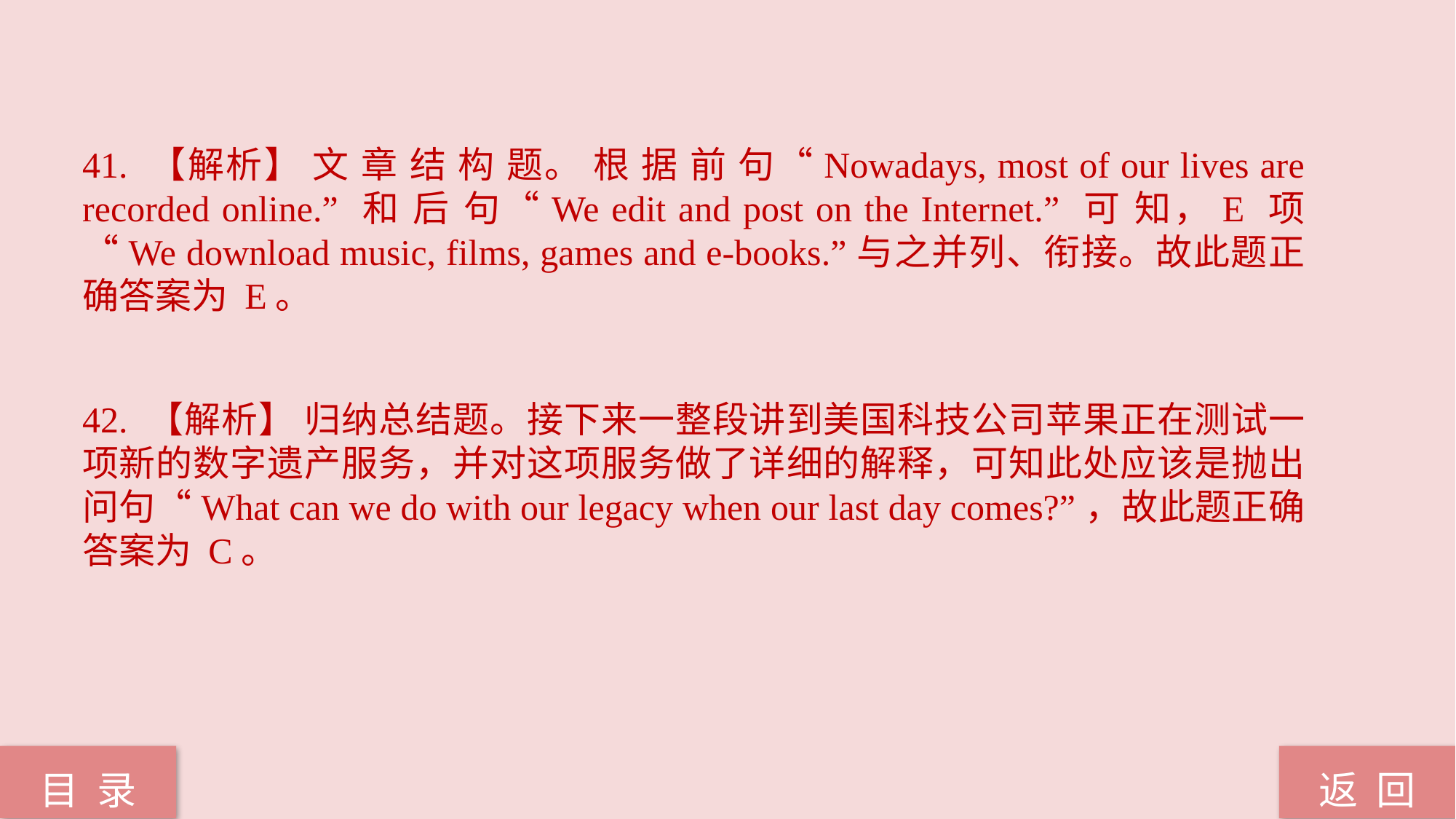

41. 【解析】 文 章 结 构 题。 根 据 前 句“Nowadays, most of our lives are recorded online.” 和 后 句“We edit and post on the Internet.” 可 知，E 项“We download music, films, games and e-books.”与之并列、衔接。故此题正确答案为 E。

42. 【解析】 归纳总结题。接下来一整段讲到美国科技公司苹果正在测试一项新的数字遗产服务，并对这项服务做了详细的解释，可知此处应该是抛出问句“What can we do with our legacy when our last day comes?”，故此题正确答案为 C。
返  回